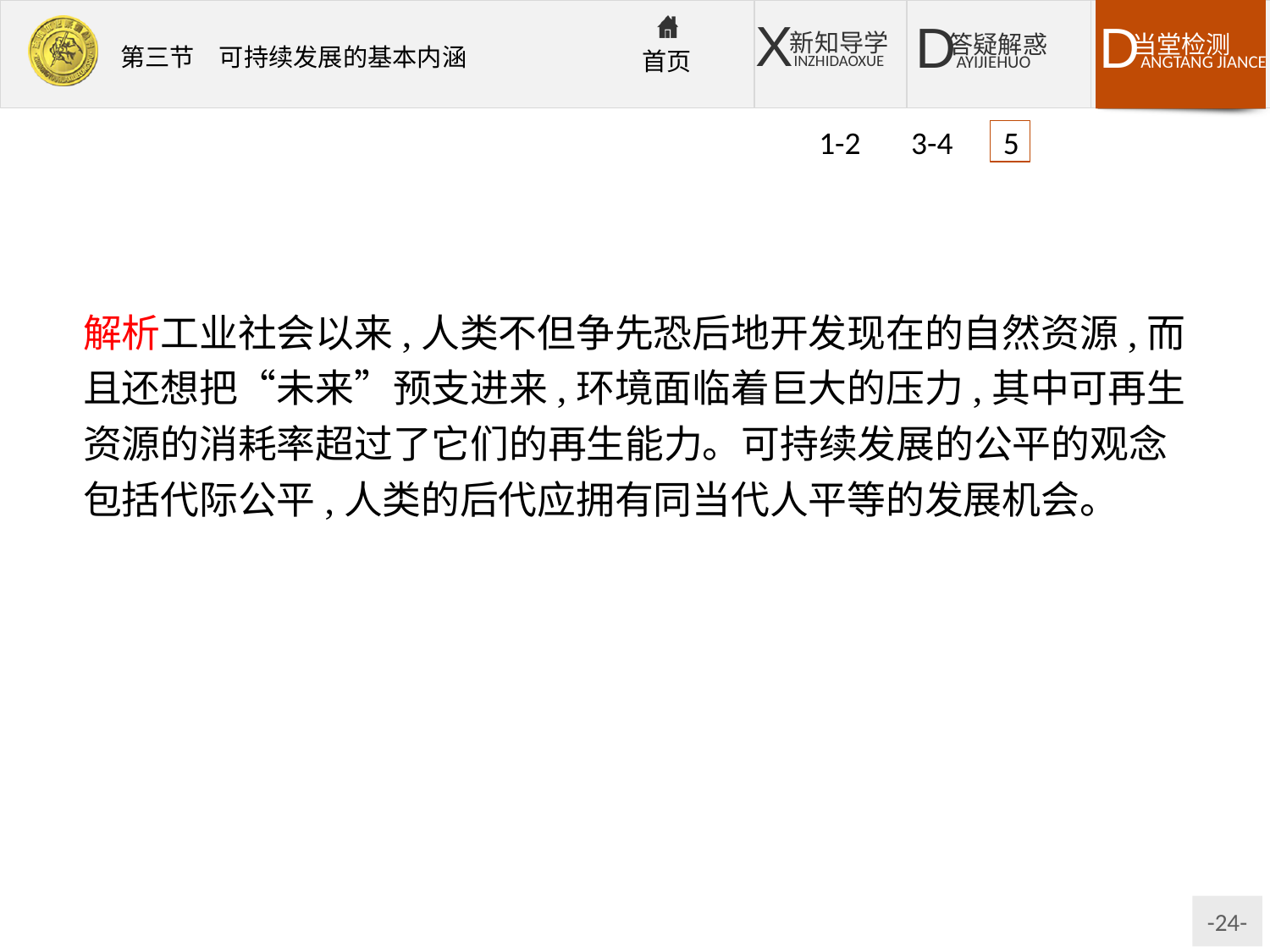

1-2       3-4       5

解析工业社会以来,人类不但争先恐后地开发现在的自然资源,而且还想把“未来”预支进来,环境面临着巨大的压力,其中可再生资源的消耗率超过了它们的再生能力。可持续发展的公平的观念包括代际公平,人类的后代应拥有同当代人平等的发展机会。
答案(1)人口　耕地
(2)再生
(3)损害　公平